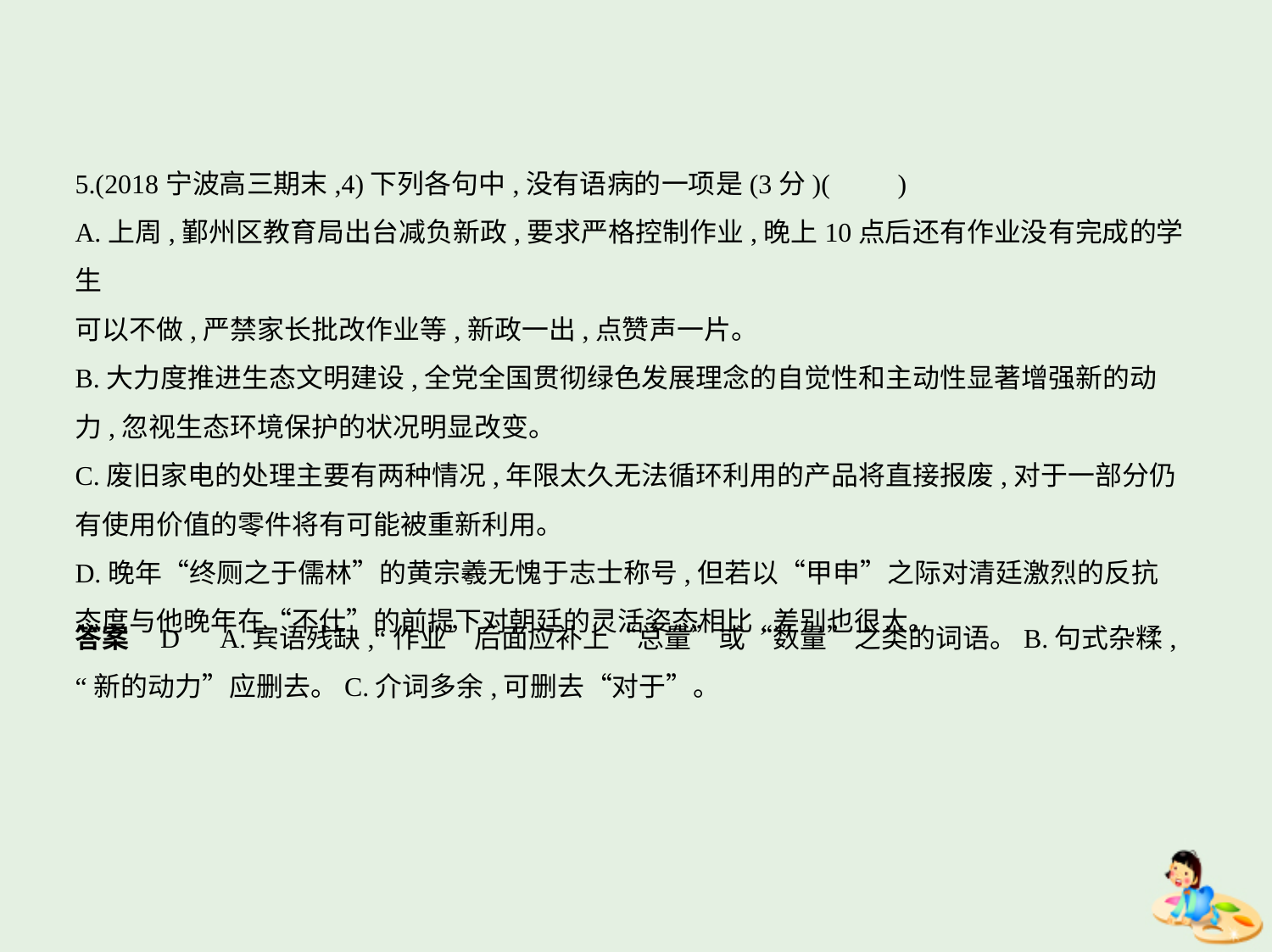

5.(2018宁波高三期末,4)下列各句中,没有语病的一项是(3分)(　　)
A.上周,鄞州区教育局出台减负新政,要求严格控制作业,晚上10点后还有作业没有完成的学生
可以不做,严禁家长批改作业等,新政一出,点赞声一片。
B.大力度推进生态文明建设,全党全国贯彻绿色发展理念的自觉性和主动性显著增强新的动
力,忽视生态环境保护的状况明显改变。
C.废旧家电的处理主要有两种情况,年限太久无法循环利用的产品将直接报废,对于一部分仍
有使用价值的零件将有可能被重新利用。
D.晚年“终厕之于儒林”的黄宗羲无愧于志士称号,但若以“甲申”之际对清廷激烈的反抗
态度与他晚年在“不仕”的前提下对朝廷的灵活姿态相比,差别也很大。
答案    D　A.宾语残缺,“作业”后面应补上“总量”或“数量”之类的词语。B.句式杂糅,
“新的动力”应删去。C.介词多余,可删去“对于”。